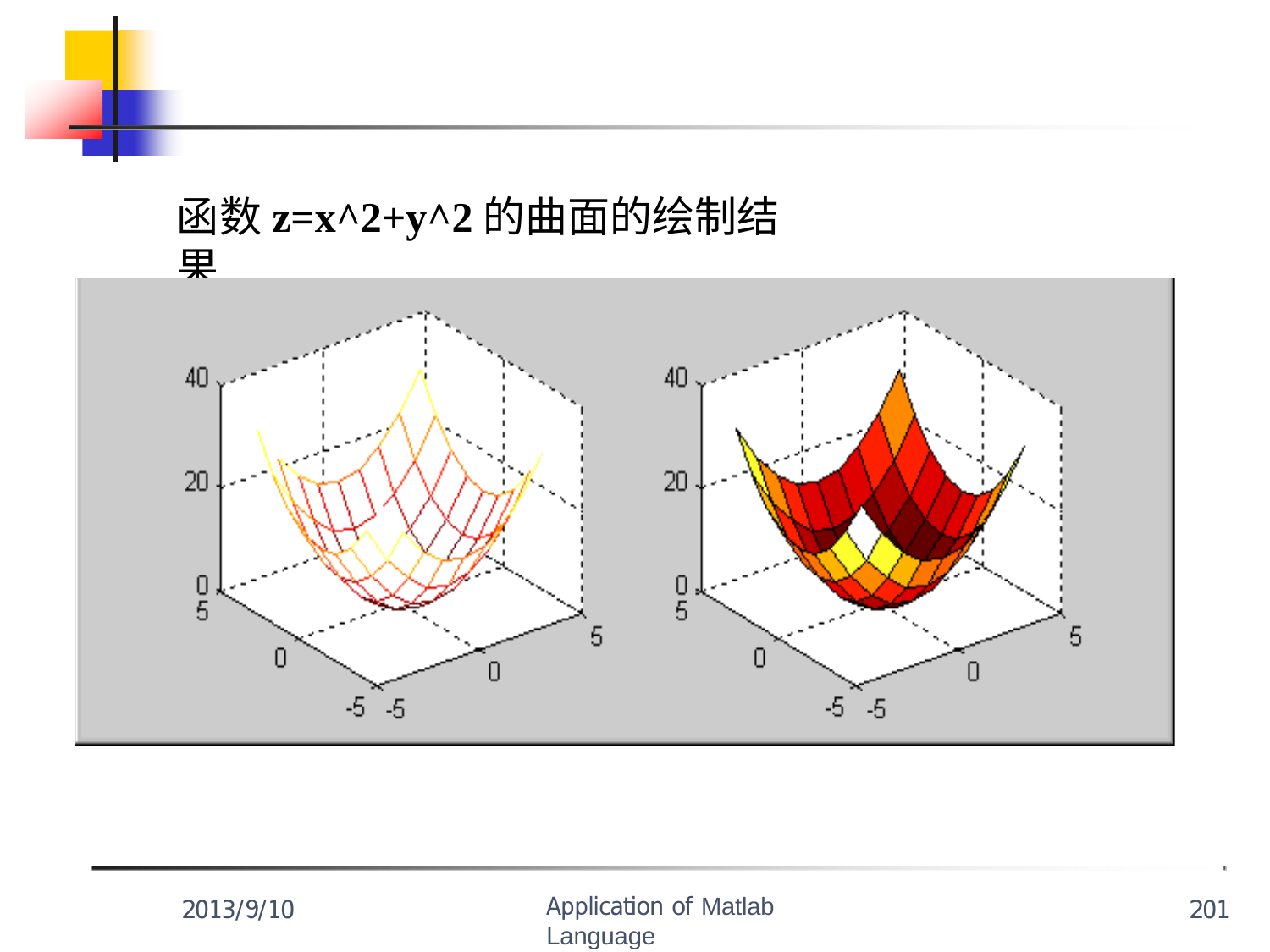

函数z=x^2+y^2的曲面的绘制结果

Application of Matlab Language
2013/9/10
201